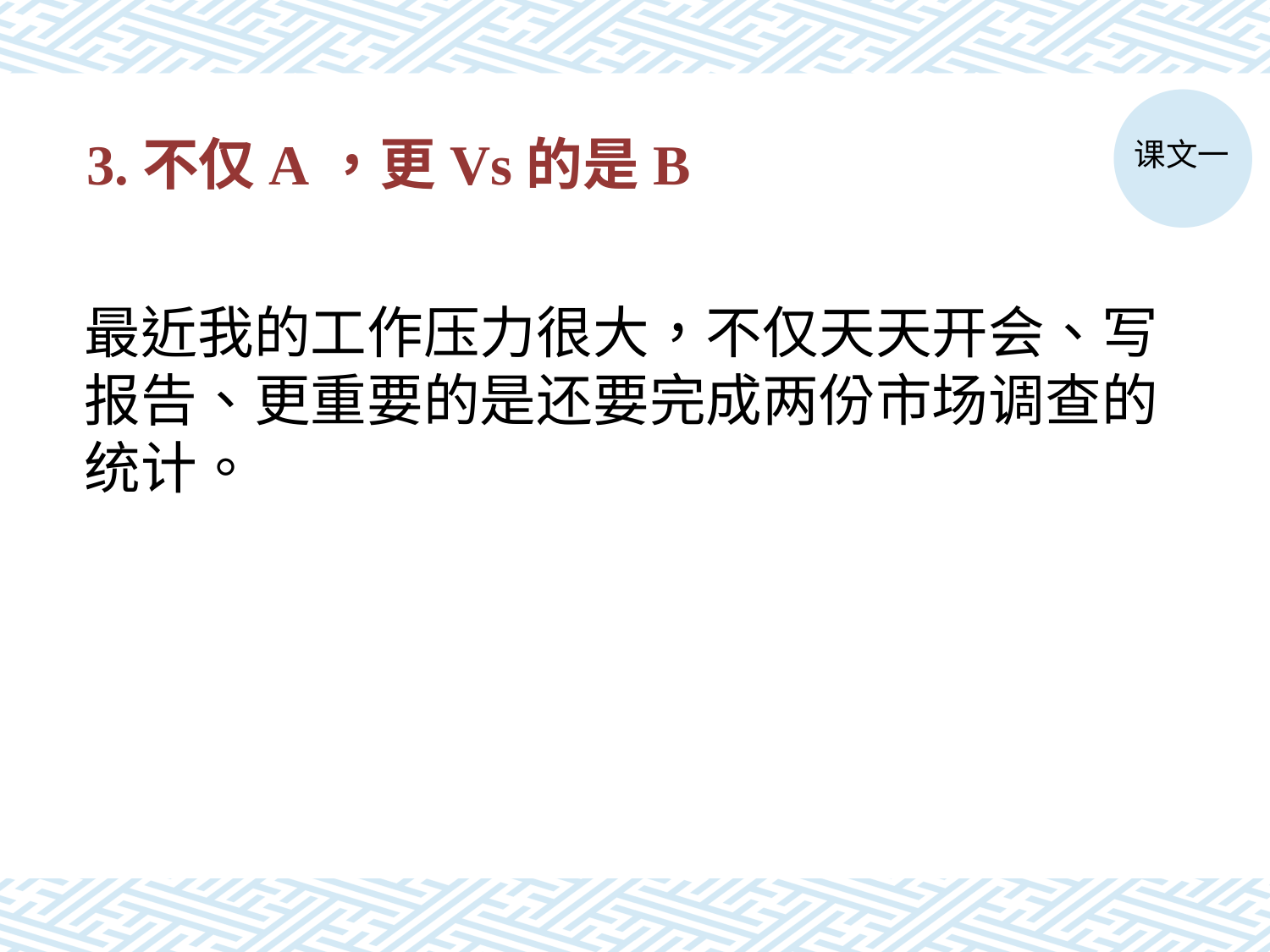

课文一
# 3.不仅A，更Vs的是B

最近我的工作压力很大，不仅天天开会、写报告、更重要的是还要完成两份市场调查的统计。